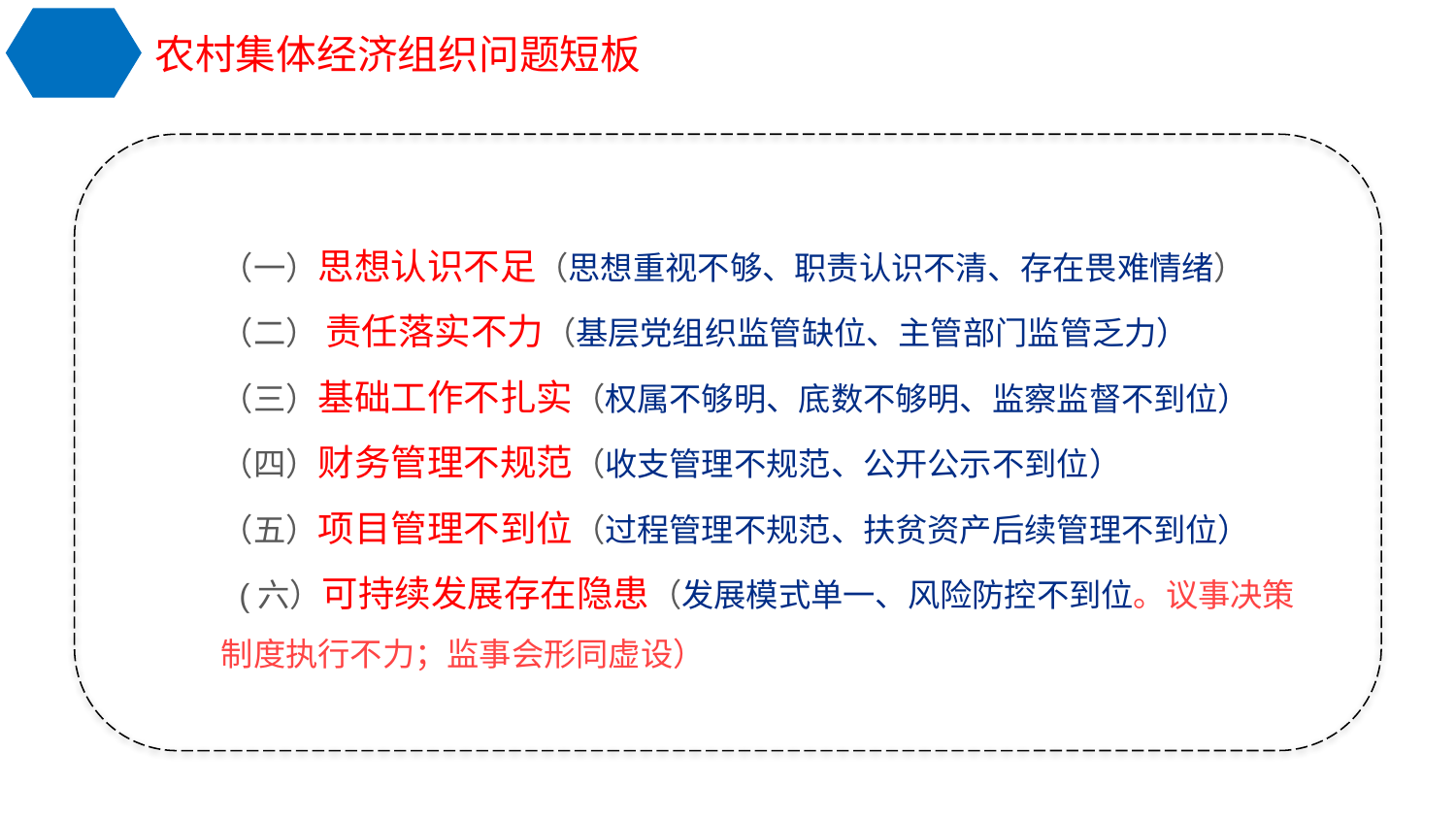

农村集体经济组织问题短板

（一）思想认识不足（思想重视不够、职责认识不清、存在畏难情绪）
（二） 责任落实不力（基层党组织监管缺位、主管部门监管乏力）
（三）基础工作不扎实（权属不够明、底数不够明、监察监督不到位）
（四）财务管理不规范（收支管理不规范、公开公示不到位）
（五）项目管理不到位（过程管理不规范、扶贫资产后续管理不到位）
  (六）可持续发展存在隐患（发展模式单一、风险防控不到位。议事决策制度执行不力；监事会形同虚设）